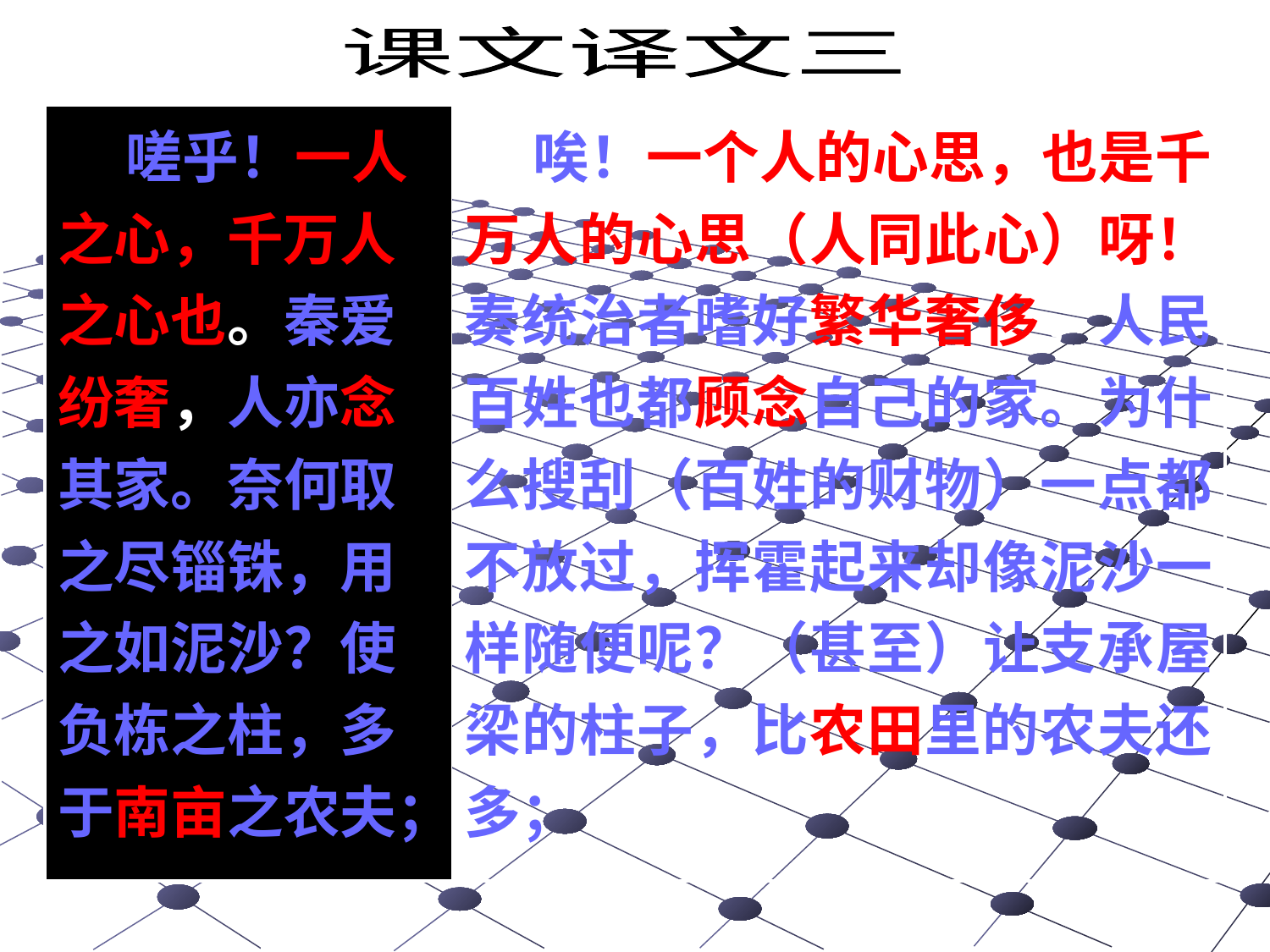

课文译文三
| 嗟乎！一人之心，千万人之心也。秦爱纷奢，人亦念其家。奈何取之尽锱铢，用之如泥沙？使负栋之柱，多于南亩之农夫； | 唉！一个人的心思，也是千万人的心思（人同此心）呀！奏统治者嗜好繁华奢侈，人民百姓也都顾念自己的家。为什么搜刮（百姓的财物）一点都不放过，挥霍起来却像泥沙一样随便呢？（甚至）让支承屋梁的柱子，比农田里的农夫还多； |
| --- | --- |